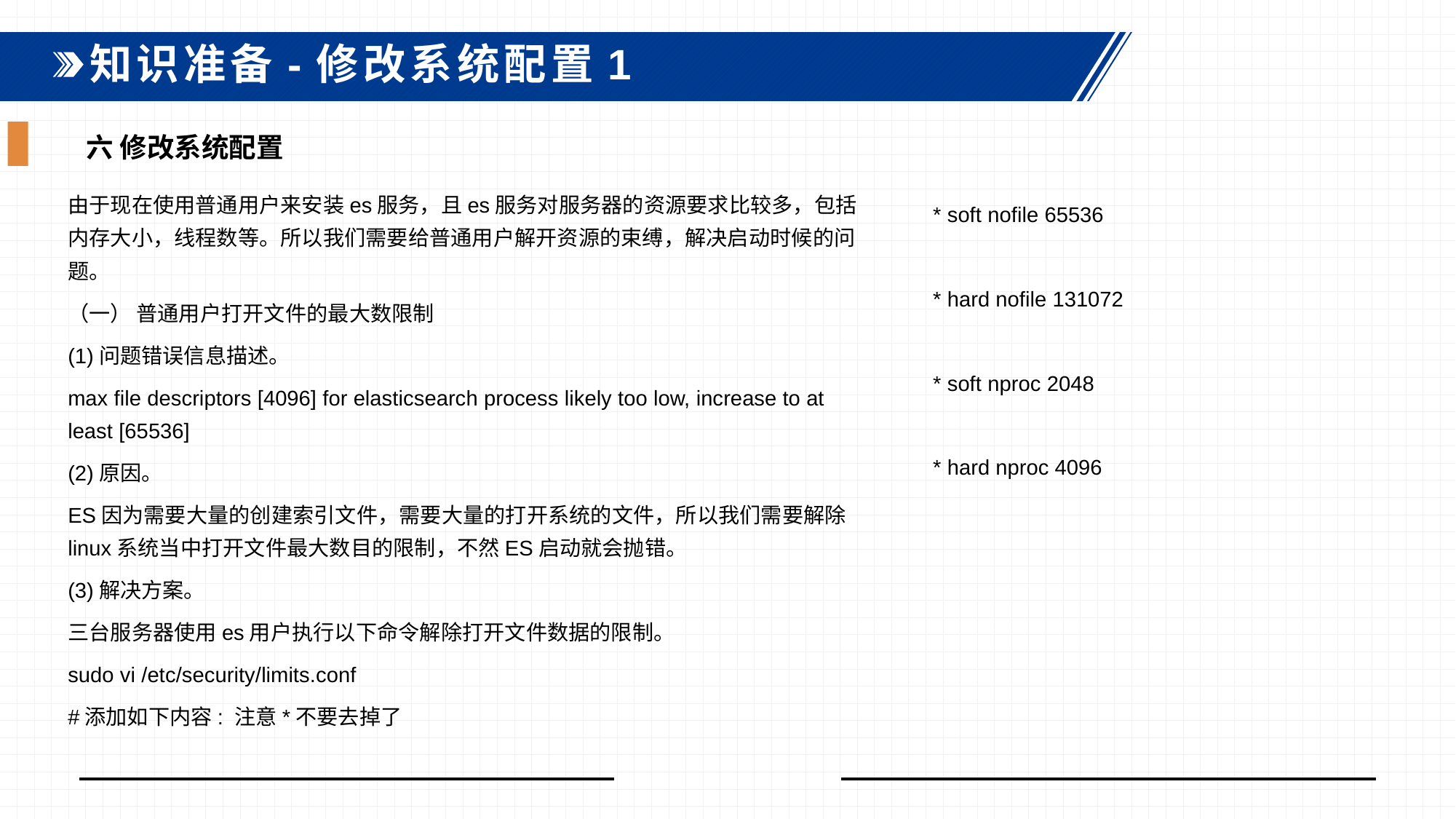

知识准备-修改系统配置1
六 修改系统配置
由于现在使用普通用户来安装es服务，且es服务对服务器的资源要求比较多，包括内存大小，线程数等。所以我们需要给普通用户解开资源的束缚，解决启动时候的问题。
（一） 普通用户打开文件的最大数限制
(1)问题错误信息描述。
max file descriptors [4096] for elasticsearch process likely too low, increase to at least [65536]
(2)原因。
ES因为需要大量的创建索引文件，需要大量的打开系统的文件，所以我们需要解除linux系统当中打开文件最大数目的限制，不然ES启动就会抛错。
(3)解决方案。
三台服务器使用es用户执行以下命令解除打开文件数据的限制。
sudo vi /etc/security/limits.conf
#添加如下内容: 注意*不要去掉了

* soft nofile 65536

* hard nofile 131072

* soft nproc 2048

* hard nproc 4096